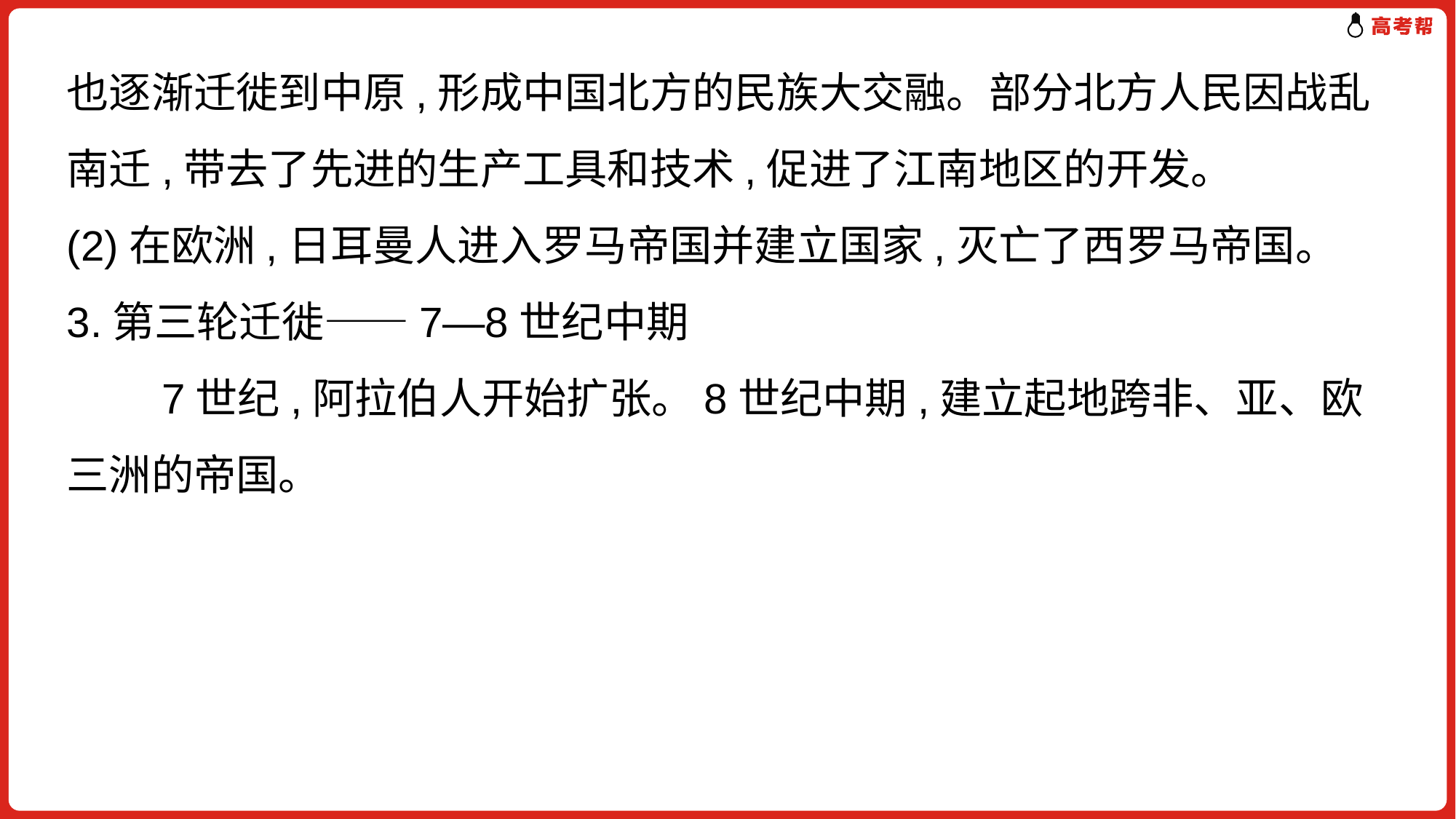

也逐渐迁徙到中原,形成中国北方的民族大交融。部分北方人民因战乱南迁,带去了先进的生产工具和技术,促进了江南地区的开发。
(2)在欧洲,日耳曼人进入罗马帝国并建立国家,灭亡了西罗马帝国。
3.第三轮迁徙——7—8世纪中期
　　7世纪,阿拉伯人开始扩张。8世纪中期,建立起地跨非、亚、欧三洲的帝国。